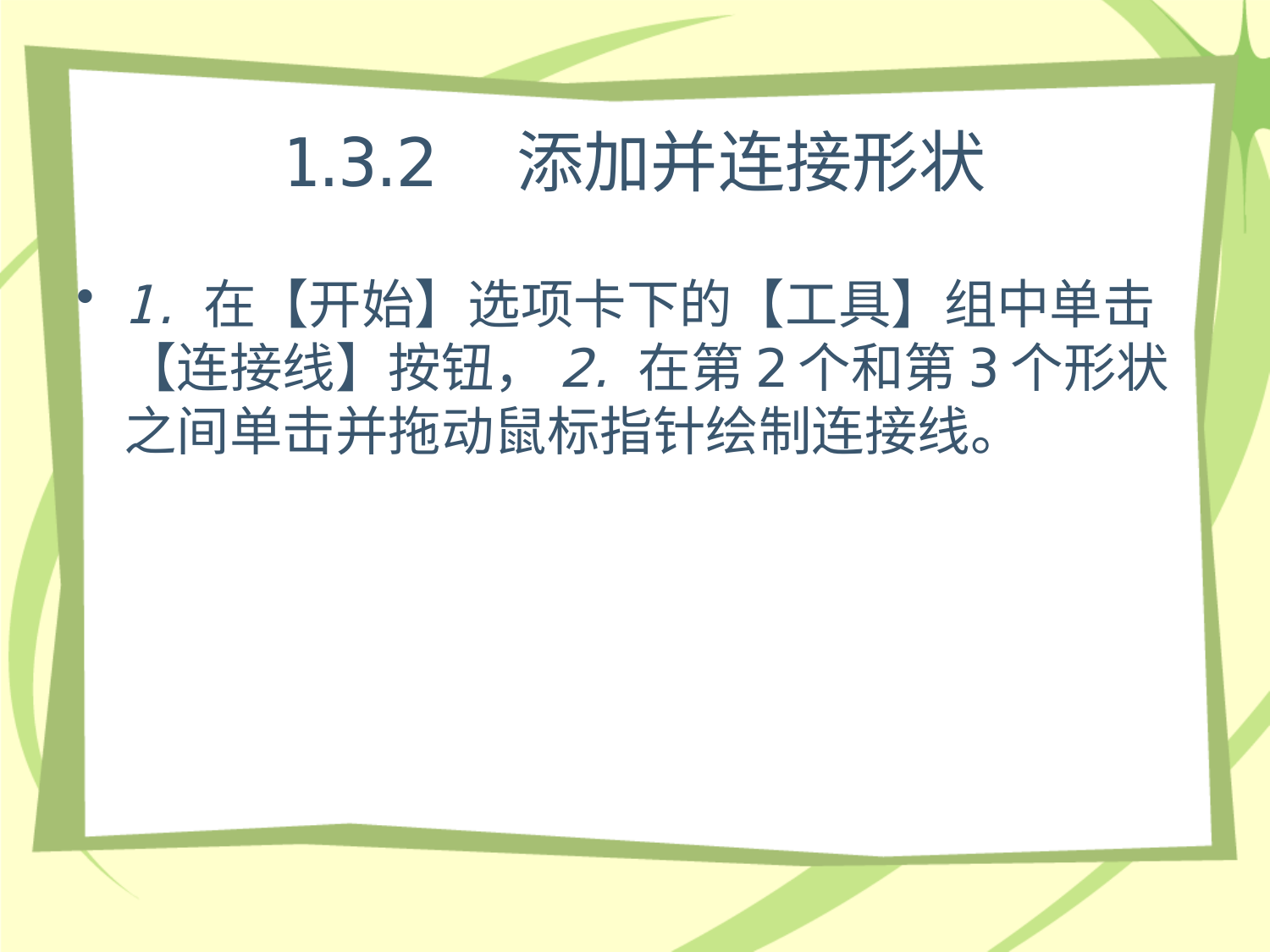

# 1.3.2　添加并连接形状
1. 在【开始】选项卡下的【工具】组中单击【连接线】按钮，2. 在第2个和第3个形状之间单击并拖动鼠标指针绘制连接线。